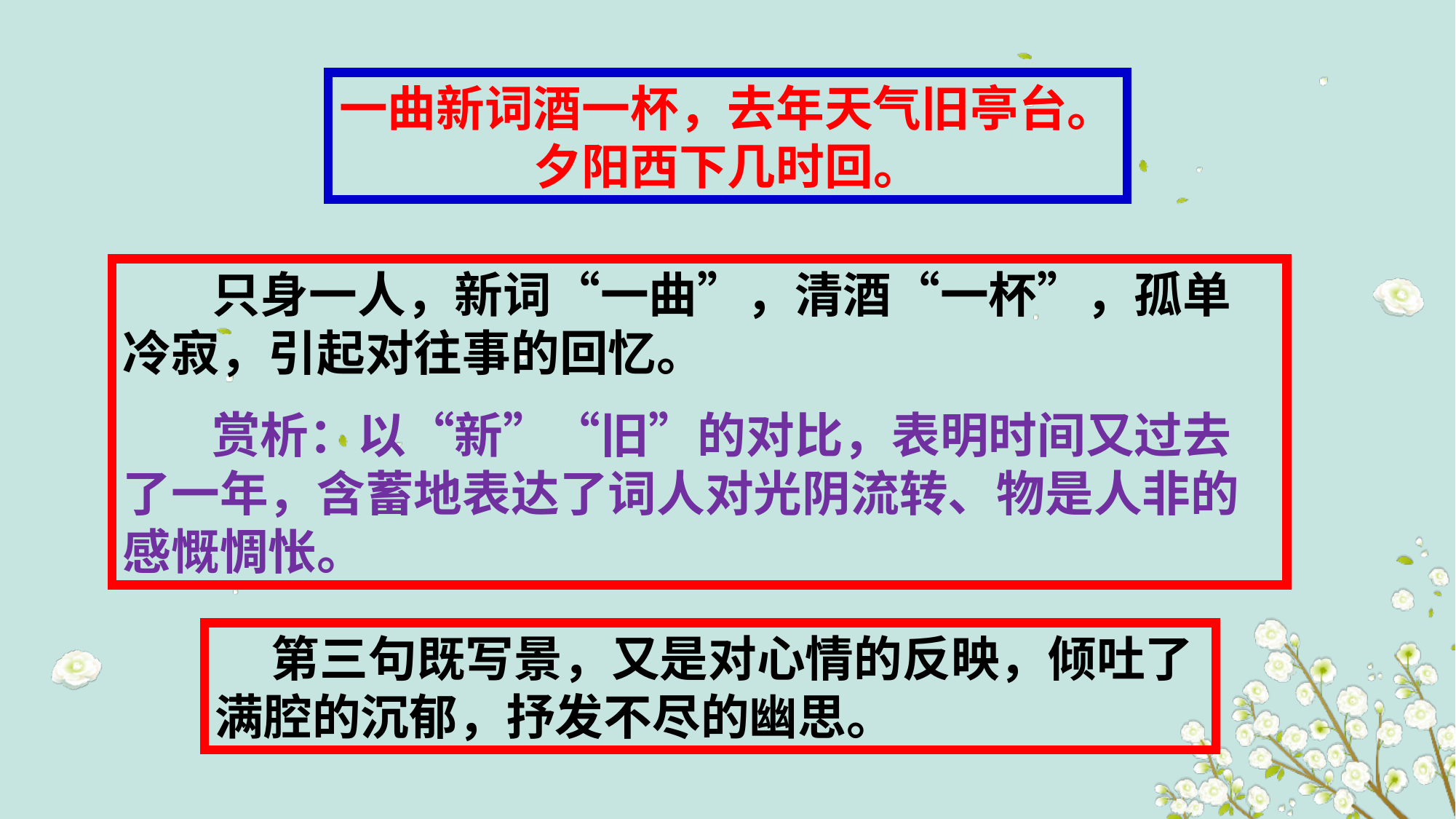

一曲新词酒一杯，去年天气旧亭台。
夕阳西下几时回。
       只身一人，新词“一曲”，清酒“一杯”，孤单冷寂，引起对往事的回忆。
       赏析：以“新”“旧”的对比，表明时间又过去了一年，含蓄地表达了词人对光阴流转、物是人非的感慨惆怅。
    第三句既写景，又是对心情的反映，倾吐了满腔的沉郁，抒发不尽的幽思。